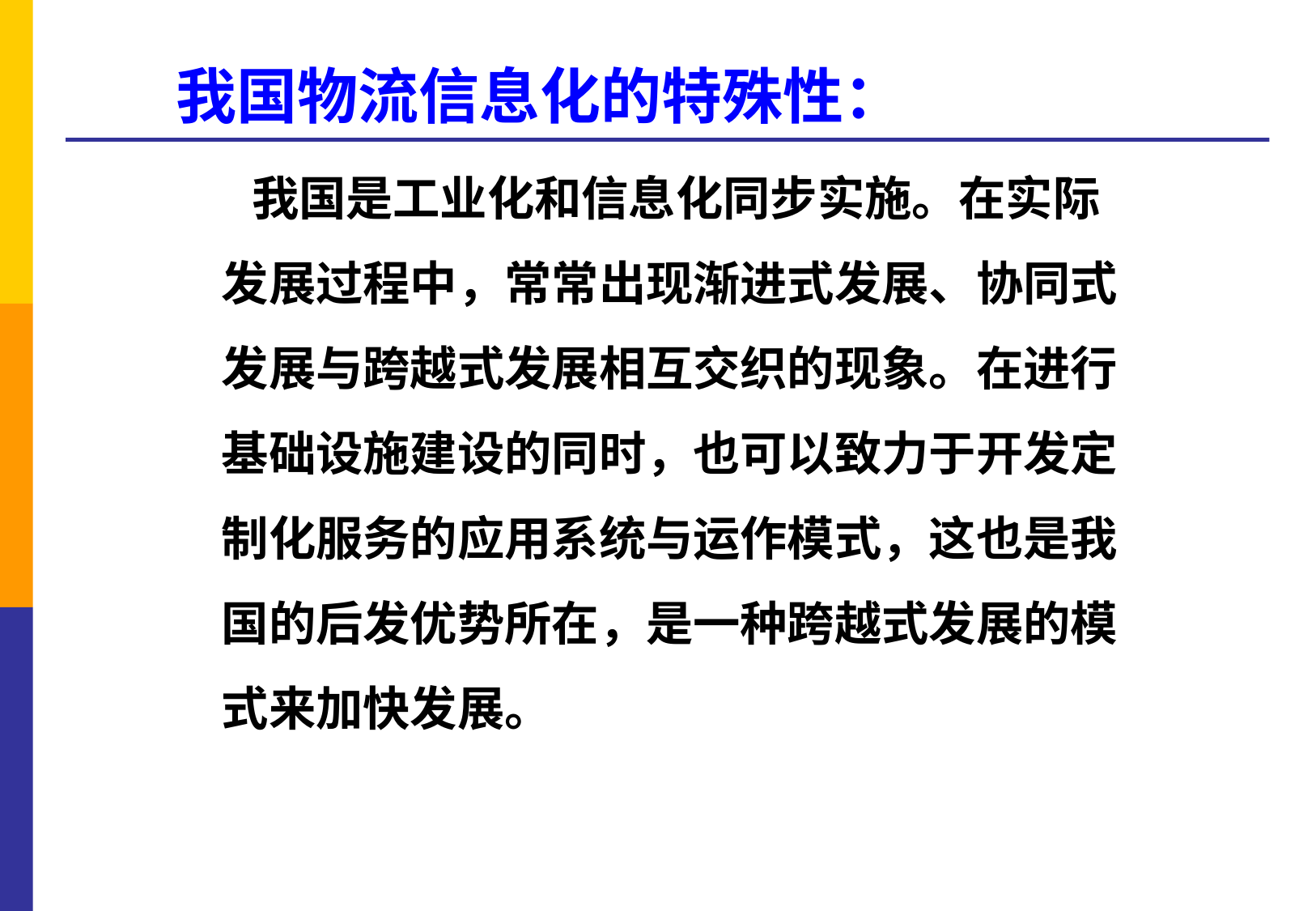

我国物流信息化的特殊性：
      我国是工业化和信息化同步实施。在实际发展过程中，常常出现渐进式发展、协同式发展与跨越式发展相互交织的现象。在进行基础设施建设的同时，也可以致力于开发定制化服务的应用系统与运作模式，这也是我国的后发优势所在，是一种跨越式发展的模式来加快发展。